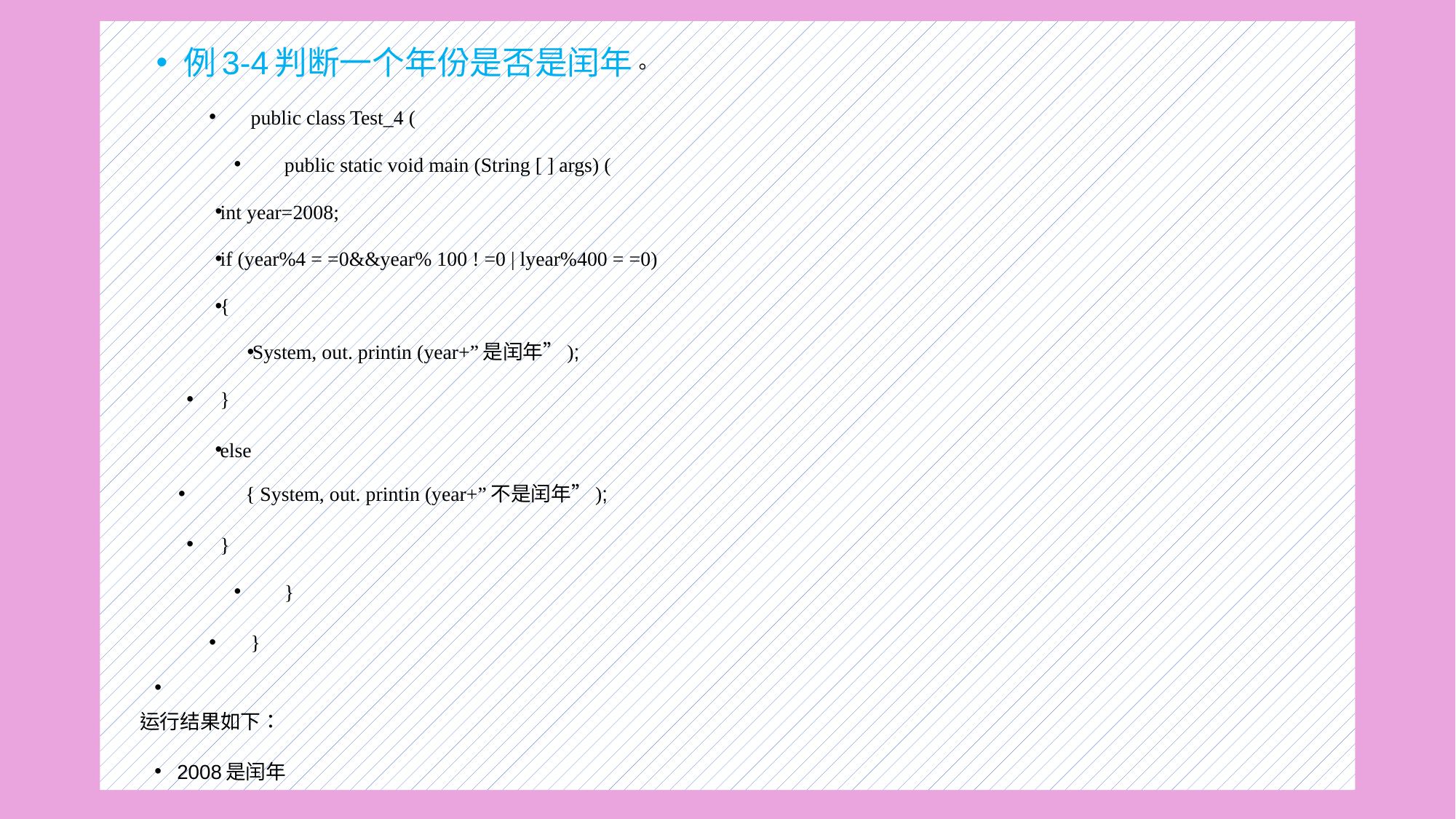

例3-4判断一个年份是否是闰年。
public class Test_4 (
public static void main (String [ ] args) (
int year=2008;
if (year%4 = =0&&year% 100 ! =0 | lyear%400 = =0)
{
System, out. printin (year+”是闰年”);
}
else
{ System, out. printin (year+”不是闰年”);
}
}
}
运行结果如下：
2008是闰年

#